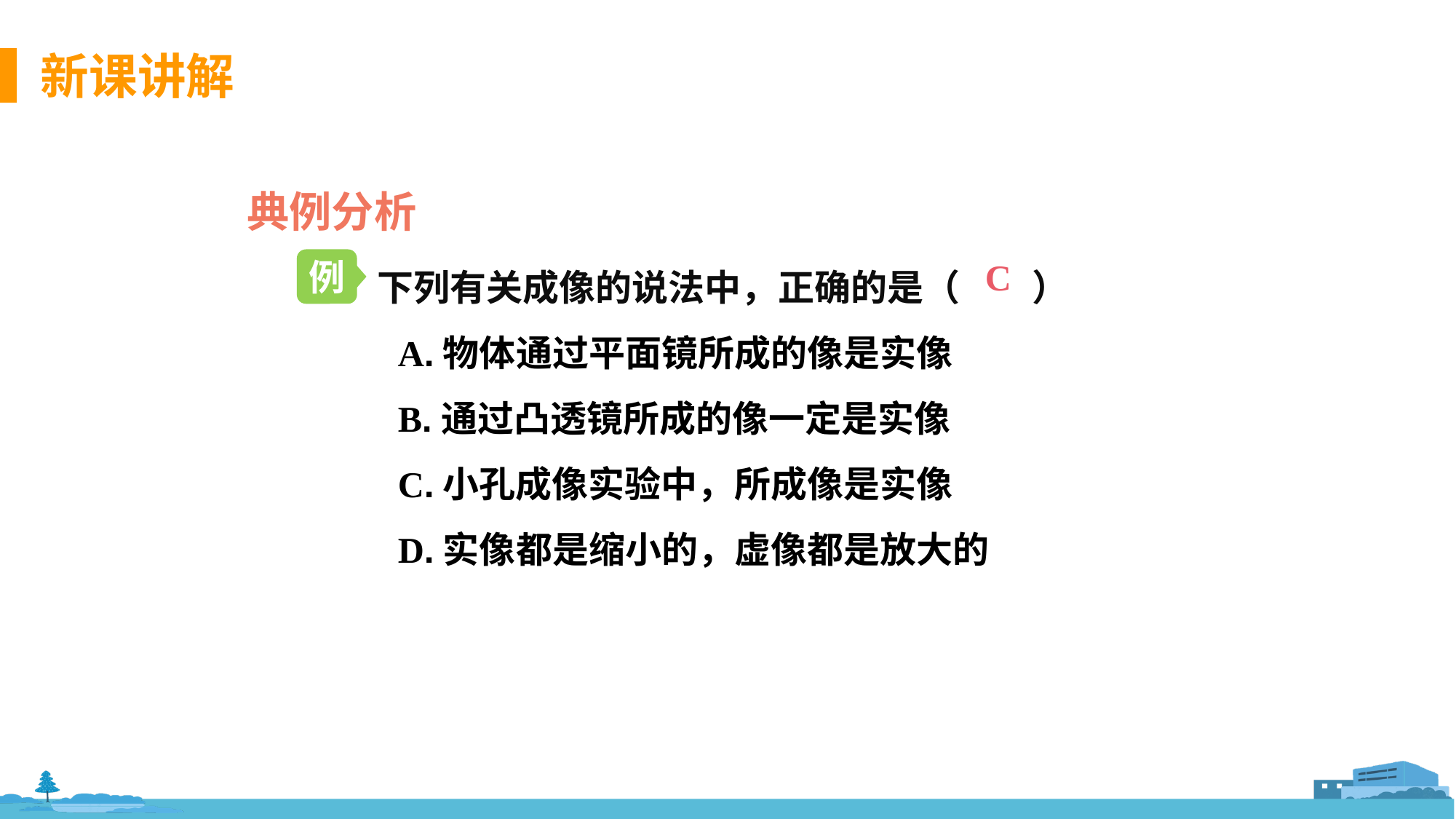

典例分析
下列有关成像的说法中，正确的是（　　）
  A.物体通过平面镜所成的像是实像
  B.通过凸透镜所成的像一定是实像
  C.小孔成像实验中，所成像是实像
  D.实像都是缩小的，虚像都是放大的

例
C